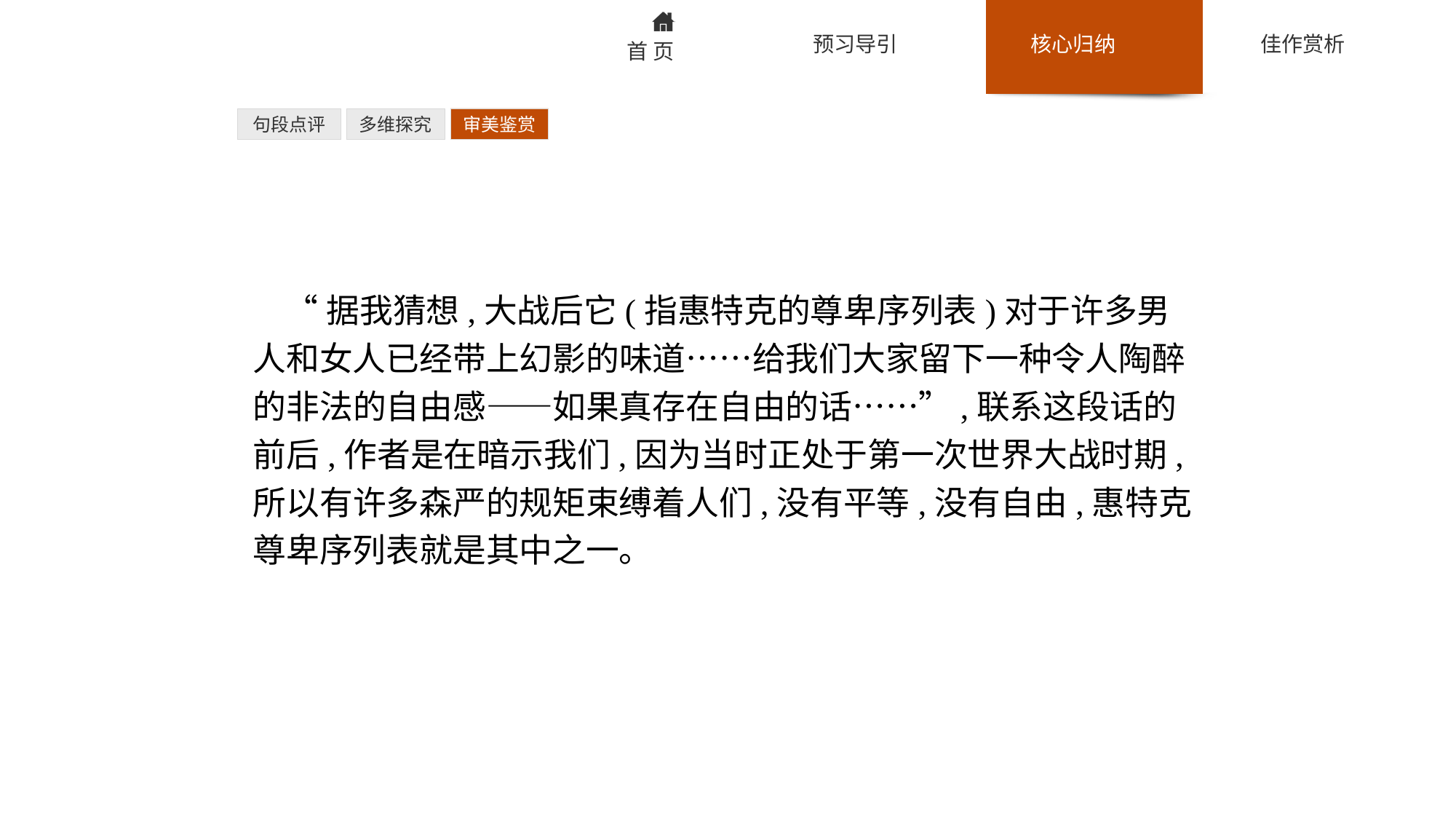

句段点评
多维探究
审美鉴赏
“据我猜想,大战后它(指惠特克的尊卑序列表)对于许多男人和女人已经带上幻影的味道……给我们大家留下一种令人陶醉的非法的自由感——如果真存在自由的话……”,联系这段话的前后,作者是在暗示我们,因为当时正处于第一次世界大战时期,所以有许多森严的规矩束缚着人们,没有平等,没有自由,惠特克尊卑序列表就是其中之一。